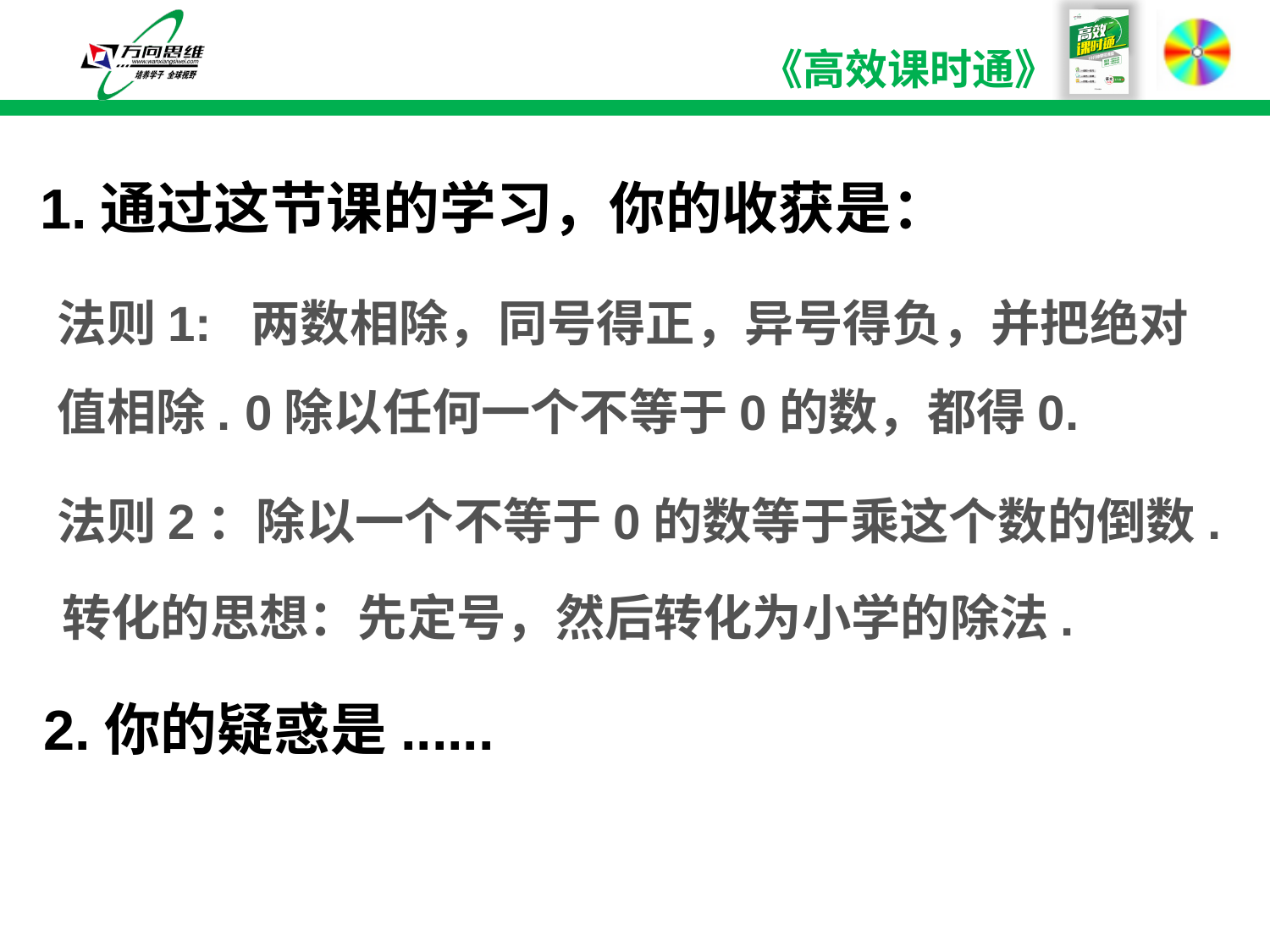

1.通过这节课的学习，你的收获是：
法则1:  两数相除，同号得正，异号得负，并把绝对值相除. 0除以任何一个不等于0的数，都得0.
法则2：除以一个不等于0的数等于乘这个数的倒数.
转化的思想：先定号，然后转化为小学的除法.
2.你的疑惑是......